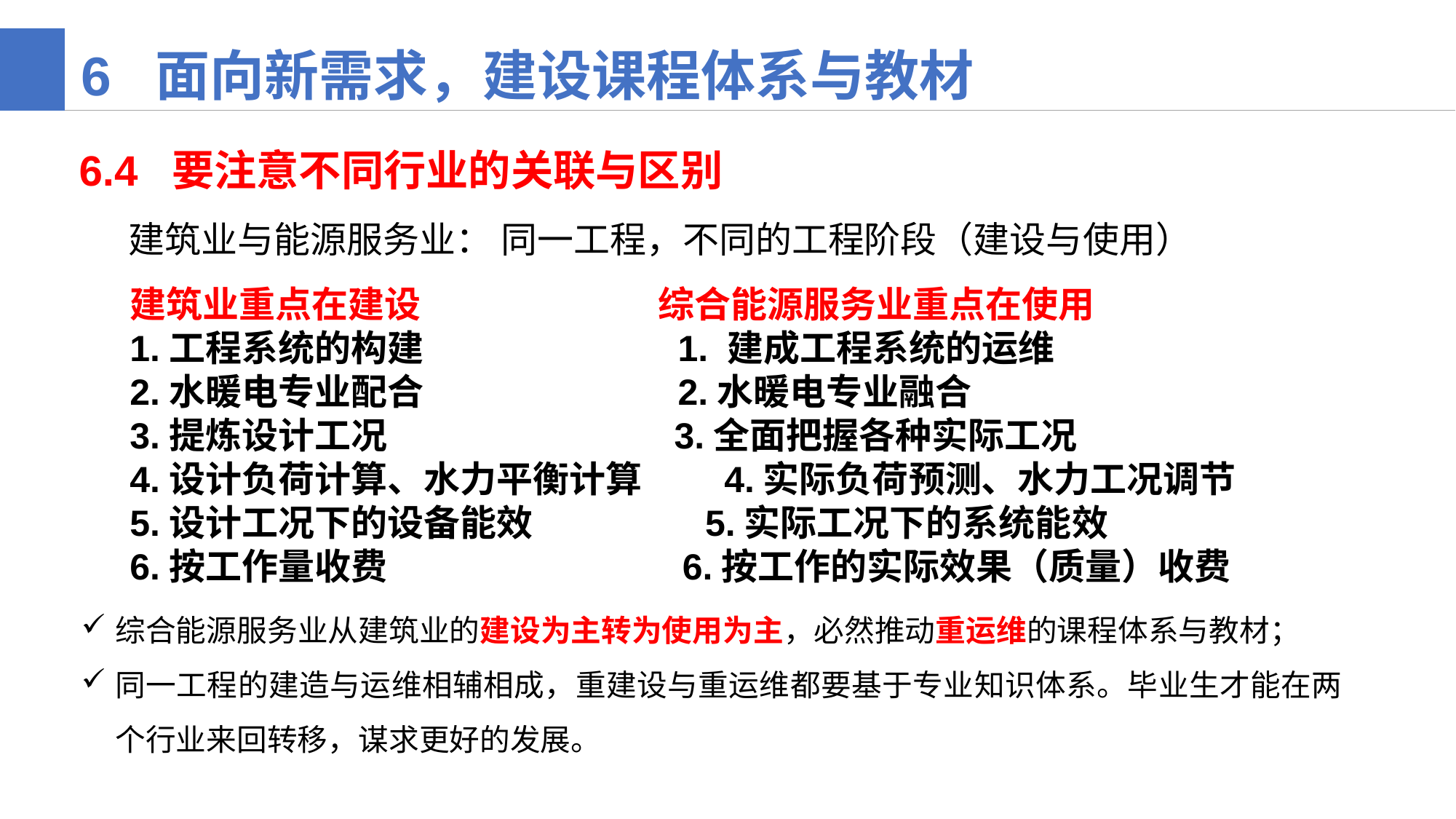

6  面向新需求，建设课程体系与教材
6.4  要注意不同行业的关联与区别
     建筑业与能源服务业： 同一工程，不同的工程阶段（建设与使用）
建筑业重点在建设                             综合能源服务业重点在使用
1.工程系统的构建                              1. 建成工程系统的运维
2.水暖电专业配合                              2.水暖电专业融合
3.提炼设计工况                                  3.全面把握各种实际工况
4.设计负荷计算、水力平衡计算         4.实际负荷预测、水力工况调节
5.设计工况下的设备能效                    5.实际工况下的系统能效
6.按工作量收费                                   6.按工作的实际效果（质量）收费
综合能源服务业从建筑业的建设为主转为使用为主，必然推动重运维的课程体系与教材；
同一工程的建造与运维相辅相成，重建设与重运维都要基于专业知识体系。毕业生才能在两个行业来回转移，谋求更好的发展。